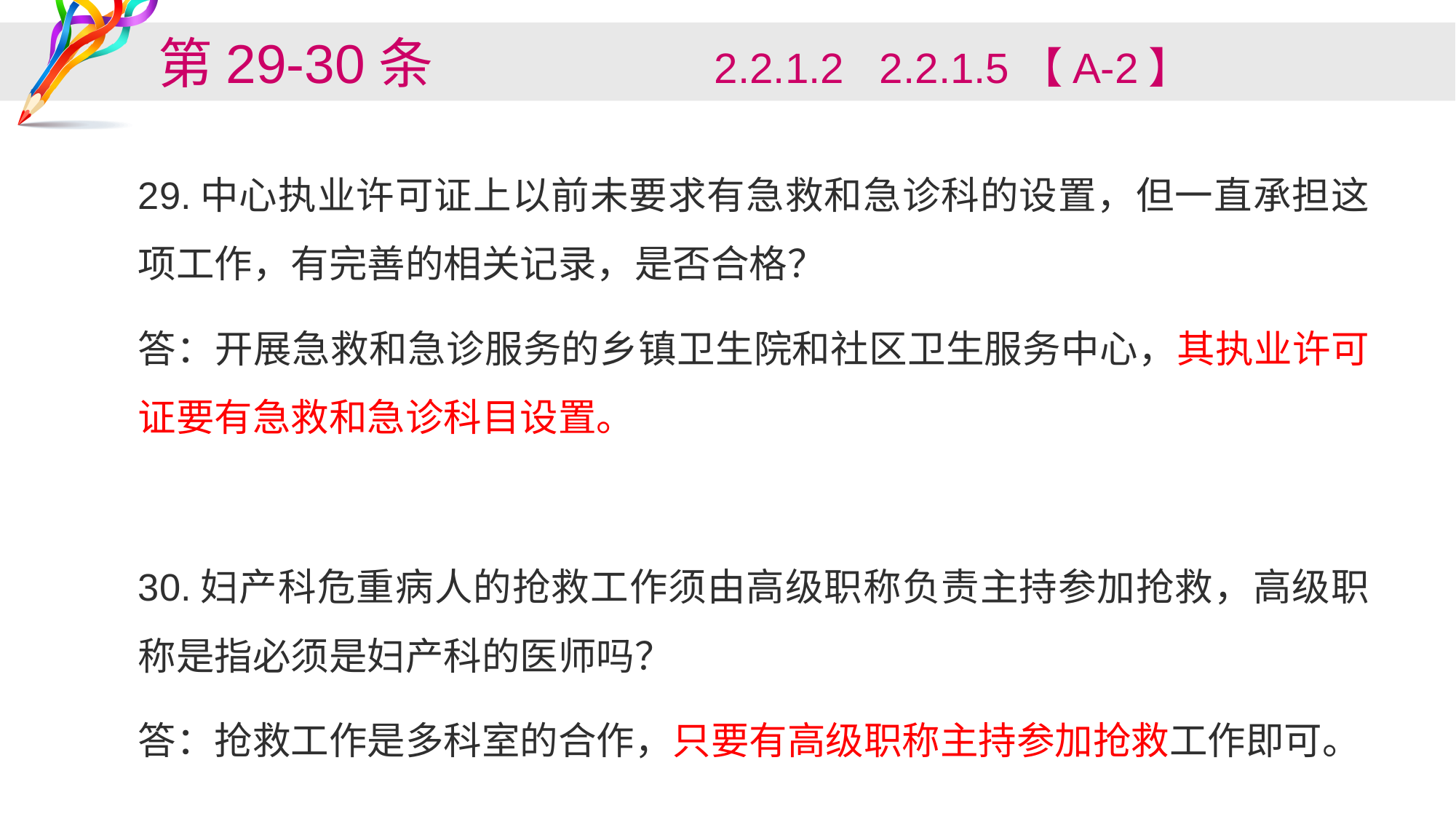

# 第29-30条                      2.2.1.2   2.2.1.5【A-2】
29.中心执业许可证上以前未要求有急救和急诊科的设置，但一直承担这项工作，有完善的相关记录，是否合格？
答：开展急救和急诊服务的乡镇卫生院和社区卫生服务中心，其执业许可证要有急救和急诊科目设置。

30.妇产科危重病人的抢救工作须由高级职称负责主持参加抢救，高级职称是指必须是妇产科的医师吗？
答：抢救工作是多科室的合作，只要有高级职称主持参加抢救工作即可。